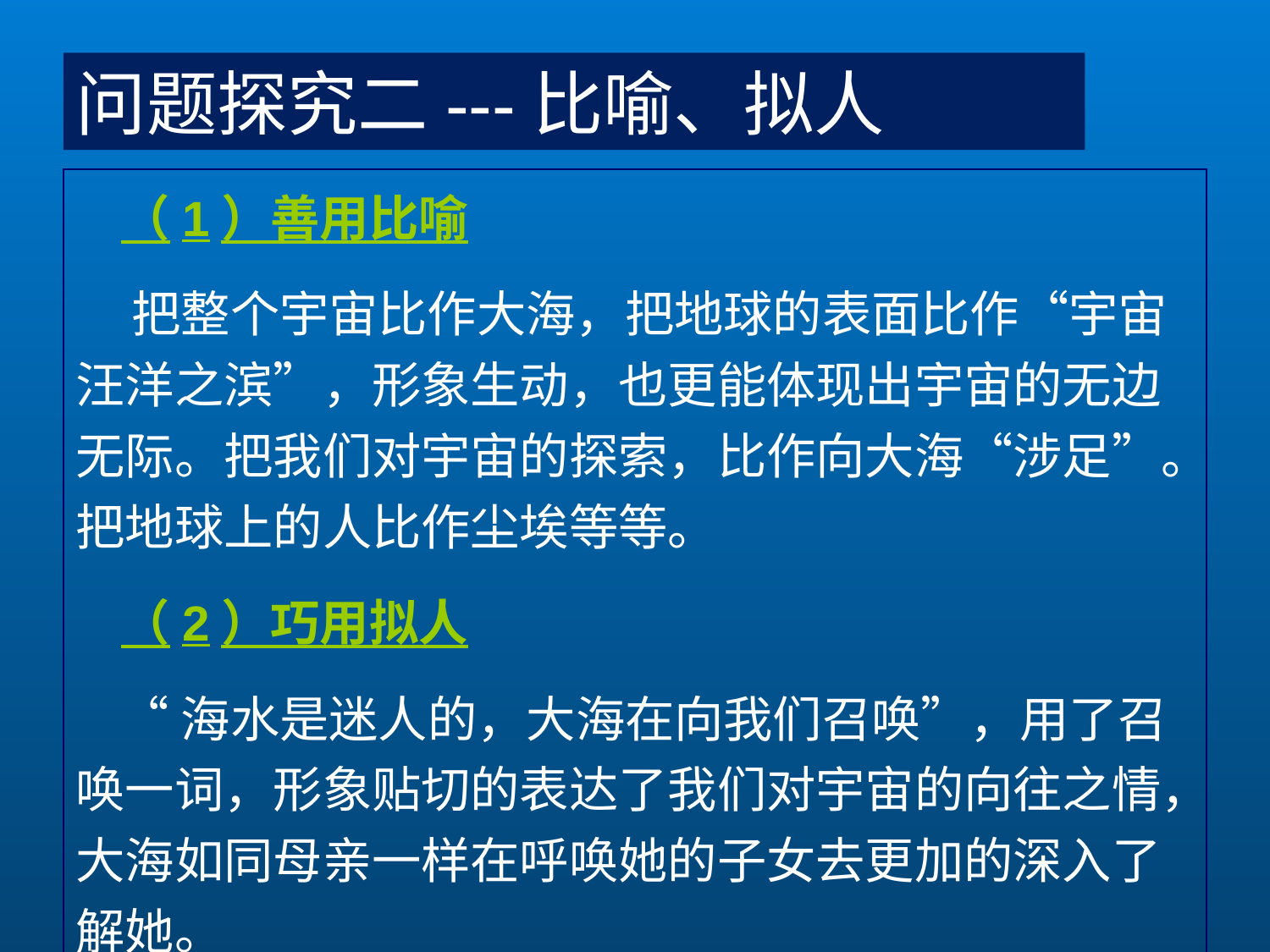

问题探究二---比喻、拟人
   （1）善用比喻
    把整个宇宙比作大海，把地球的表面比作“宇宙汪洋之滨”，形象生动，也更能体现出宇宙的无边无际。把我们对宇宙的探索，比作向大海“涉足”。把地球上的人比作尘埃等等。
   （2）巧用拟人
    “海水是迷人的，大海在向我们召唤”，用了召唤一词，形象贴切的表达了我们对宇宙的向往之情，大海如同母亲一样在呼唤她的子女去更加的深入了解她。